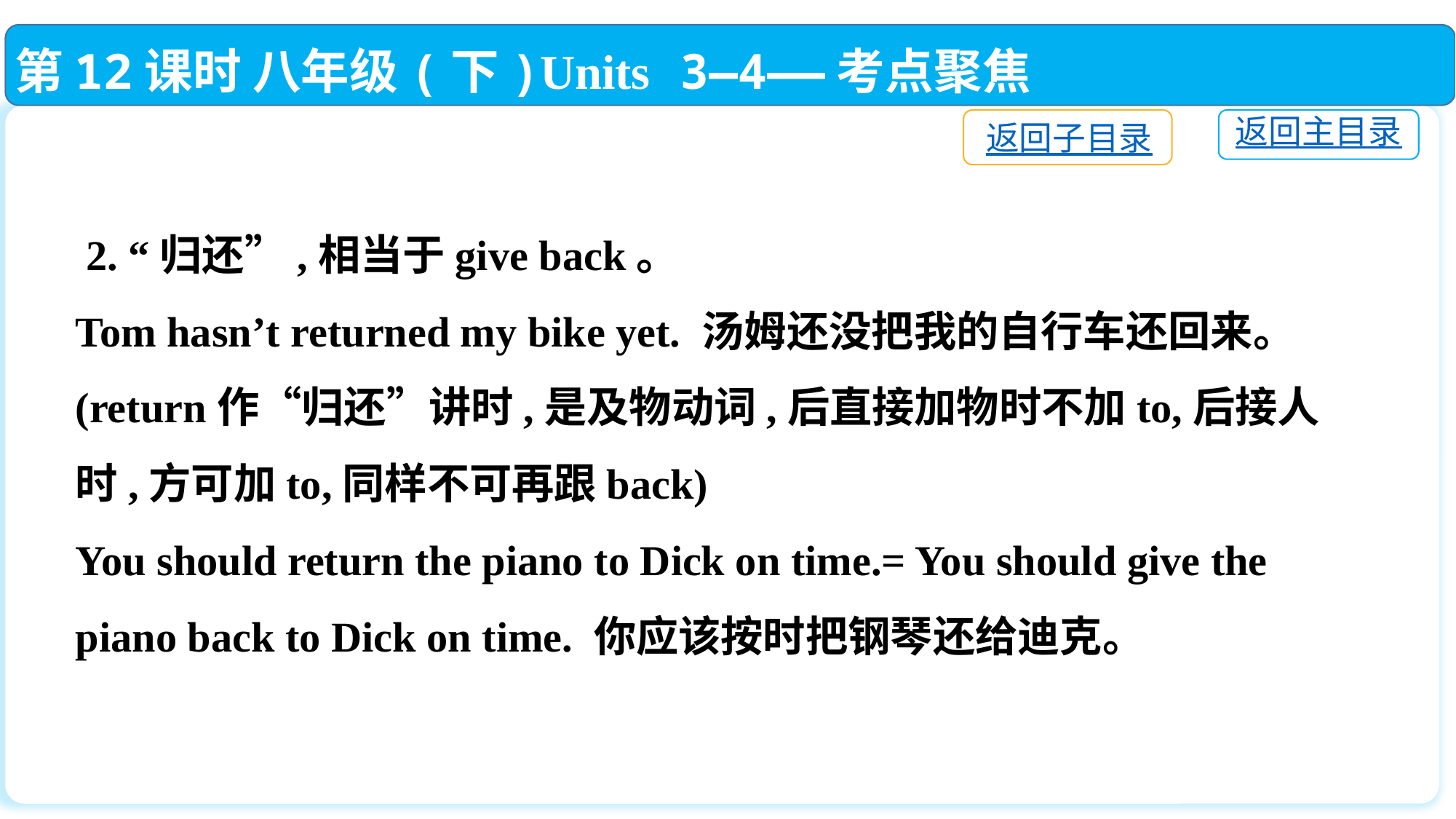

第12课时 八年级(下)Units 3—4——考点聚焦

返回子目录
返回主目录
 2. “归还”,相当于give back。
Tom hasn’t returned my bike yet. 汤姆还没把我的自行车还回来。
(return作“归还”讲时,是及物动词,后直接加物时不加to,后接人时,方可加to,同样不可再跟back)
You should return the piano to Dick on time.= You should give the piano back to Dick on time. 你应该按时把钢琴还给迪克。